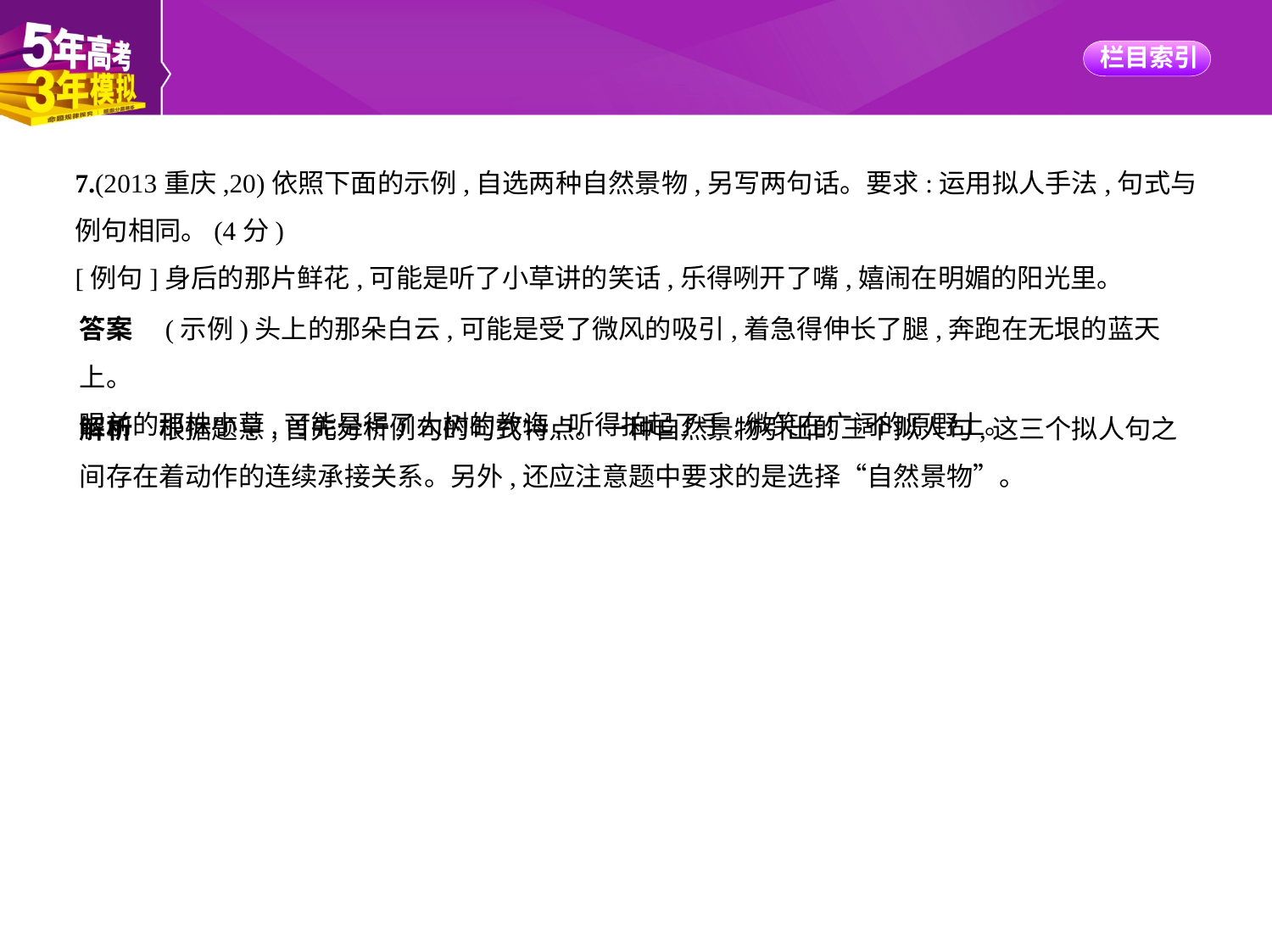

7.(2013重庆,20)依照下面的示例,自选两种自然景物,另写两句话。要求:运用拟人手法,句式与
例句相同。(4分)
[例句]身后的那片鲜花,可能是听了小草讲的笑话,乐得咧开了嘴,嬉闹在明媚的阳光里。
答案　(示例)头上的那朵白云,可能是受了微风的吸引,着急得伸长了腿,奔跑在无垠的蓝天上。
眼前的那株小草,可能是得了大树的教诲,听得拍起了手,微笑在广阔的原野上。
解析　根据题意,首先分析例句的句式特点。一种自然景物引出的三个拟人句,这三个拟人句之
间存在着动作的连续承接关系。另外,还应注意题中要求的是选择“自然景物”。